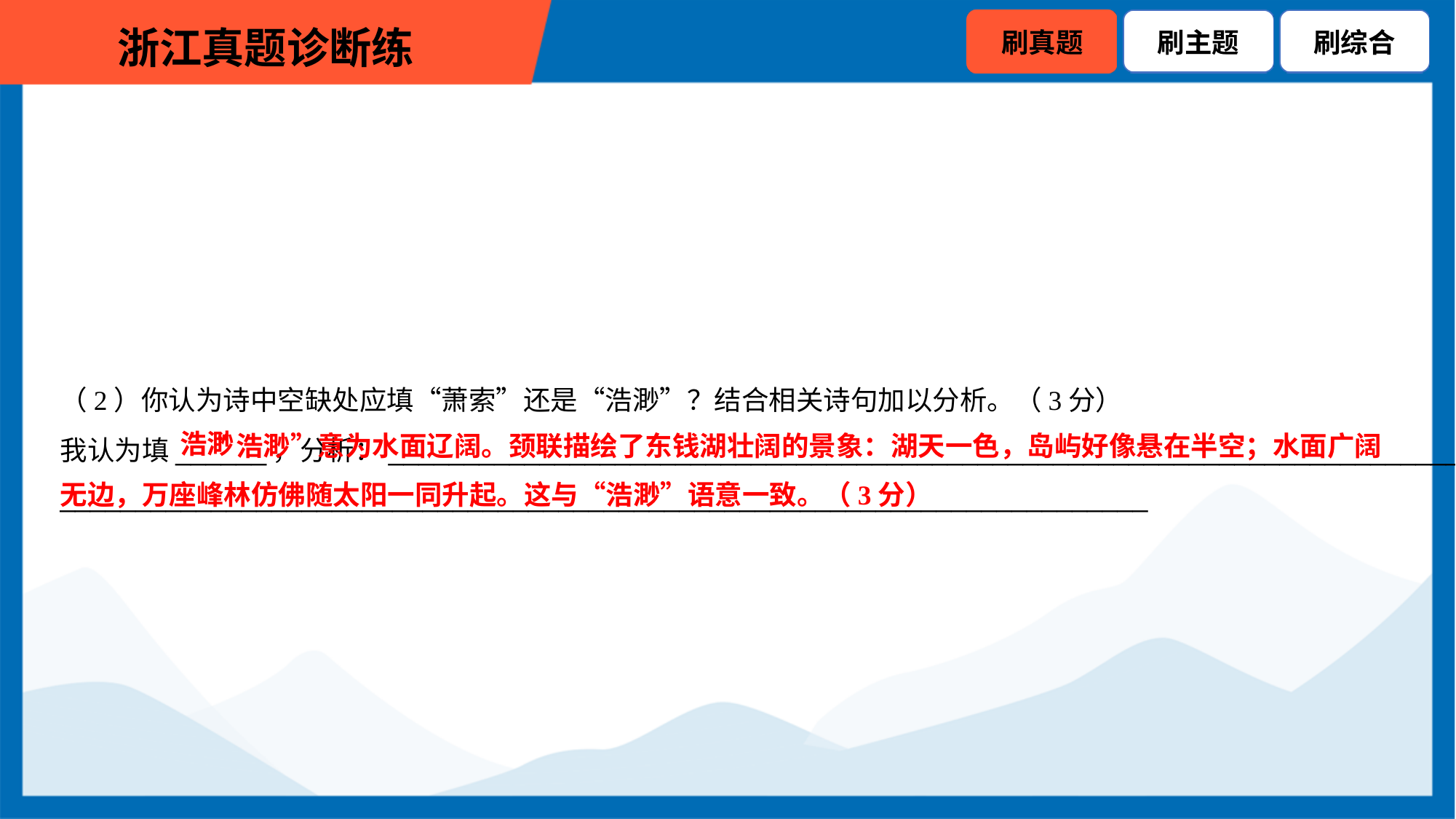

（2）你认为诗中空缺处应填“萧索”还是“浩渺”？结合相关诗句加以分析。（3分）
我认为填______，分析：___________________________________________________________________________
________________________________________________________________________
                       “浩渺”意为水面辽阔。颈联描绘了东钱湖壮阔的景象：湖天一色，岛屿好像悬在半空；水面广阔无边，万座峰林仿佛随太阳一同升起。这与“浩渺”语意一致。（3分）
浩渺